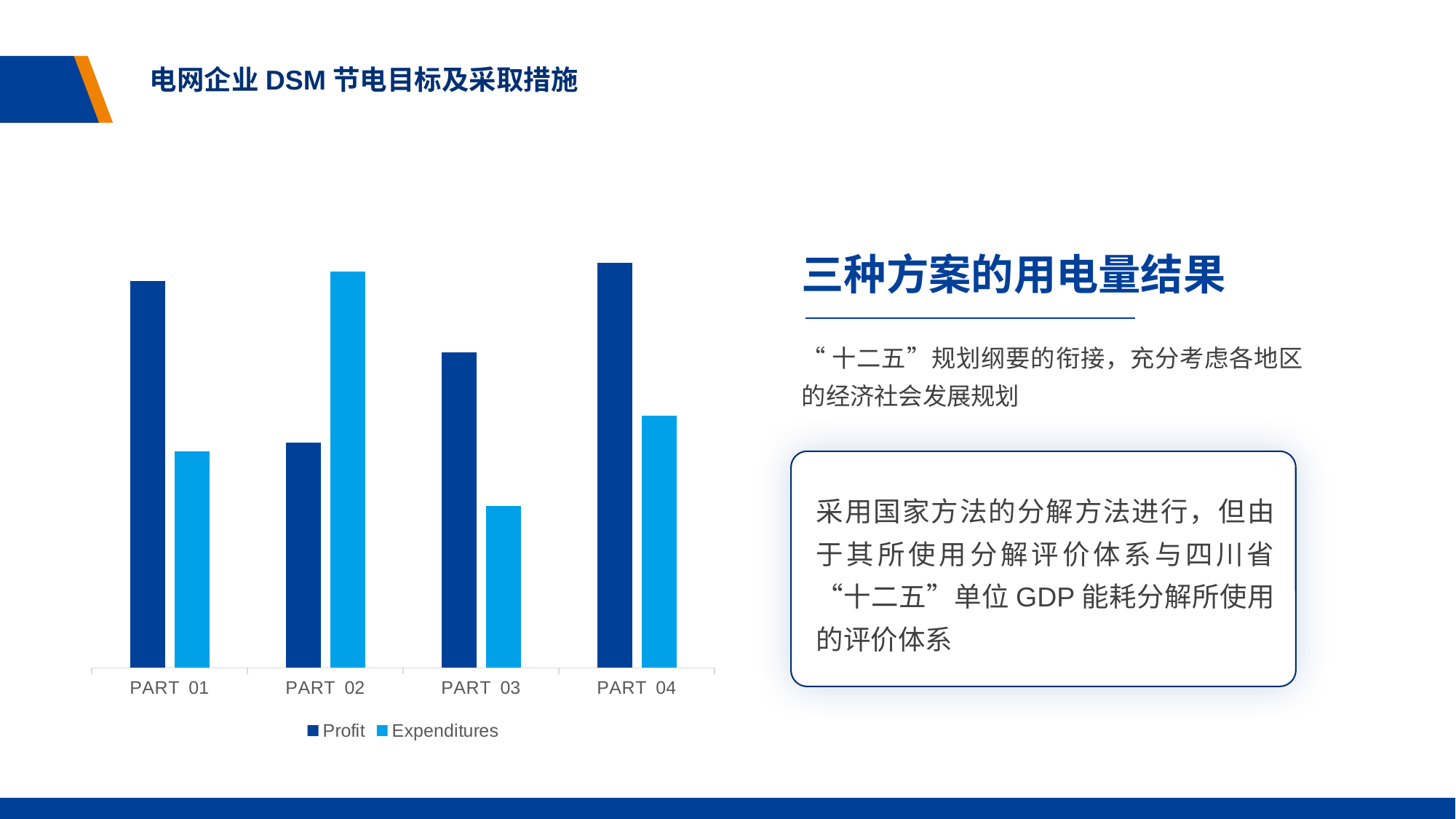

电网企业DSM节电目标及采取措施

### Chart

| Category | Profit | Expenditures |
|---|---|---|
| PART  01 | 4.3 | 2.4 |
| PART  02 | 2.5 | 4.4 |
| PART  03 | 3.5 | 1.8 |
| PART  04 | 4.5 | 2.8 |
三种方案的用电量结果
“十二五”规划纲要的衔接，充分考虑各地区的经济社会发展规划

采用国家方法的分解方法进行，但由于其所使用分解评价体系与四川省“十二五”单位GDP能耗分解所使用的评价体系